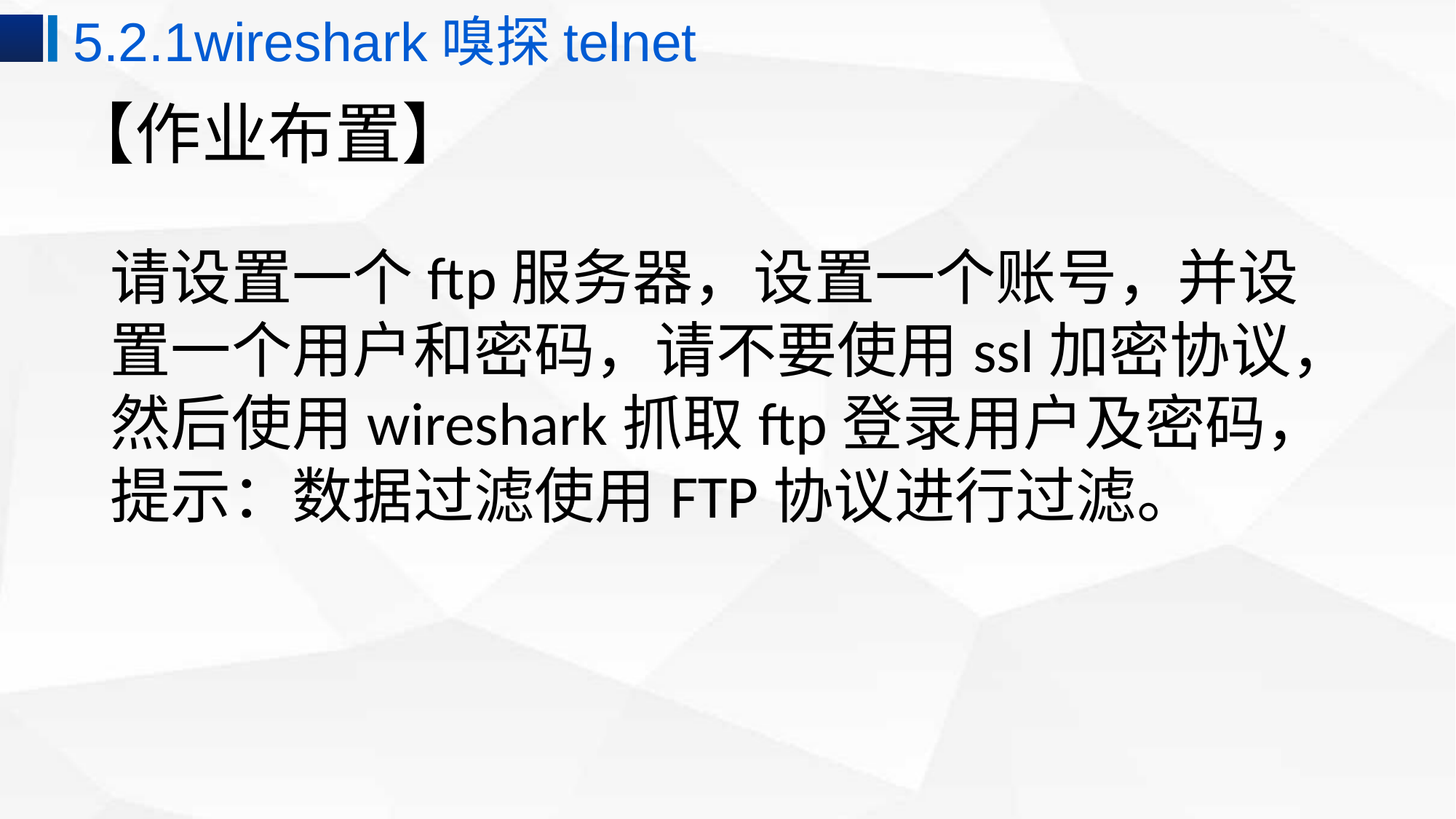

5.2.1wireshark嗅探telnet

# 【作业布置】
请设置一个ftp服务器，设置一个账号，并设置一个用户和密码，请不要使用ssl加密协议，然后使用wireshark抓取ftp登录用户及密码，提示：数据过滤使用FTP协议进行过滤。